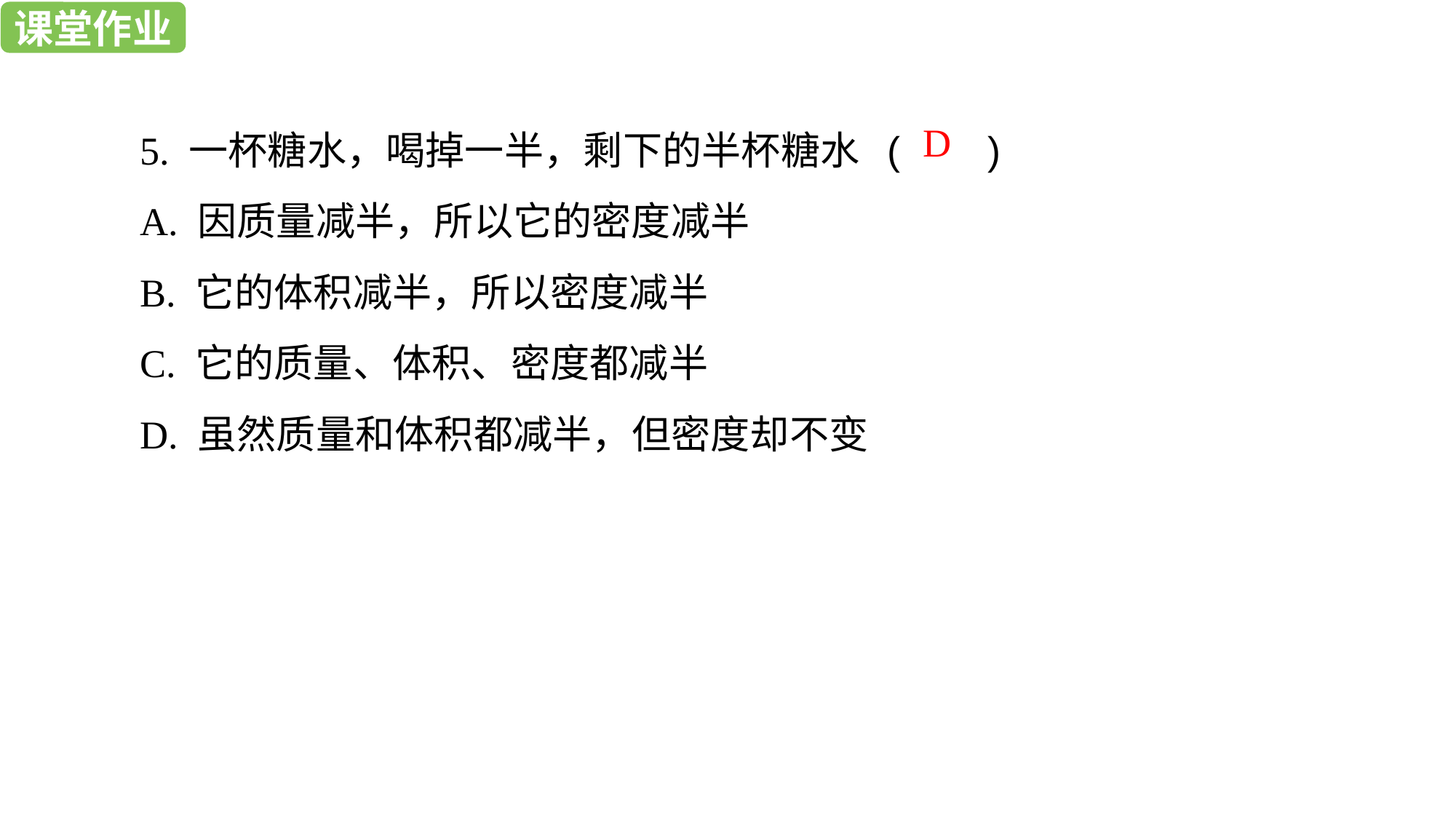

课堂练习
课堂作业
5. 一杯糖水，喝掉一半，剩下的半杯糖水  (        )
A. 因质量减半，所以它的密度减半
B. 它的体积减半，所以密度减半
C. 它的质量、体积、密度都减半
D. 虽然质量和体积都减半，但密度却不变
D